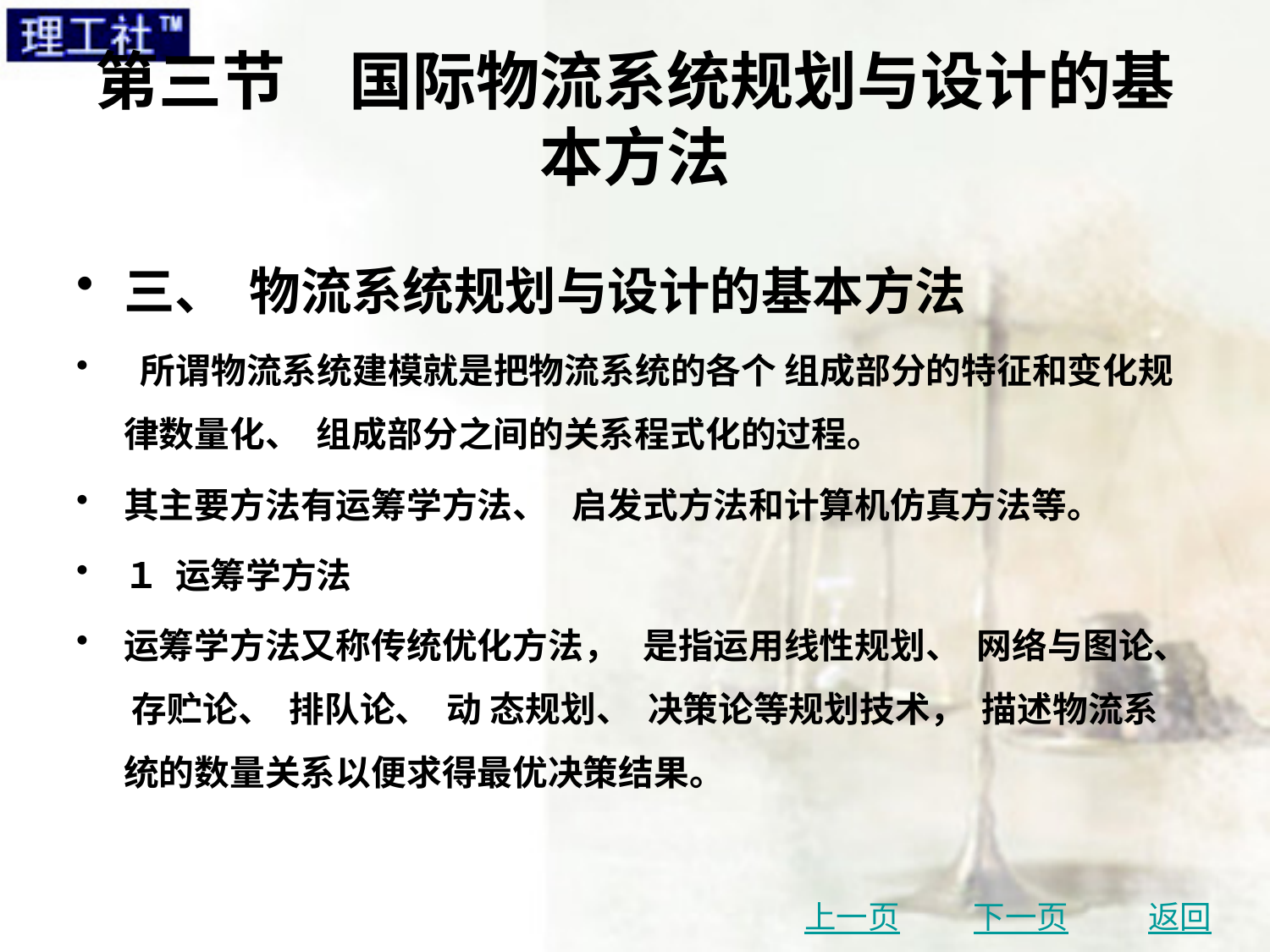

# 第三节　国际物流系统规划与设计的基本方法
三、  物流系统规划与设计的基本方法
 所谓物流系统建模就是把物流系统的各个 组成部分的特征和变化规律数量化、  组成部分之间的关系程式化的过程。
其主要方法有运筹学方法、   启发式方法和计算机仿真方法等。
１  运筹学方法
运筹学方法又称传统优化方法，   是指运用线性规划、  网络与图论、  存贮论、  排队论、  动 态规划、  决策论等规划技术，  描述物流系统的数量关系以便求得最优决策结果。
上一页
下一页
返回